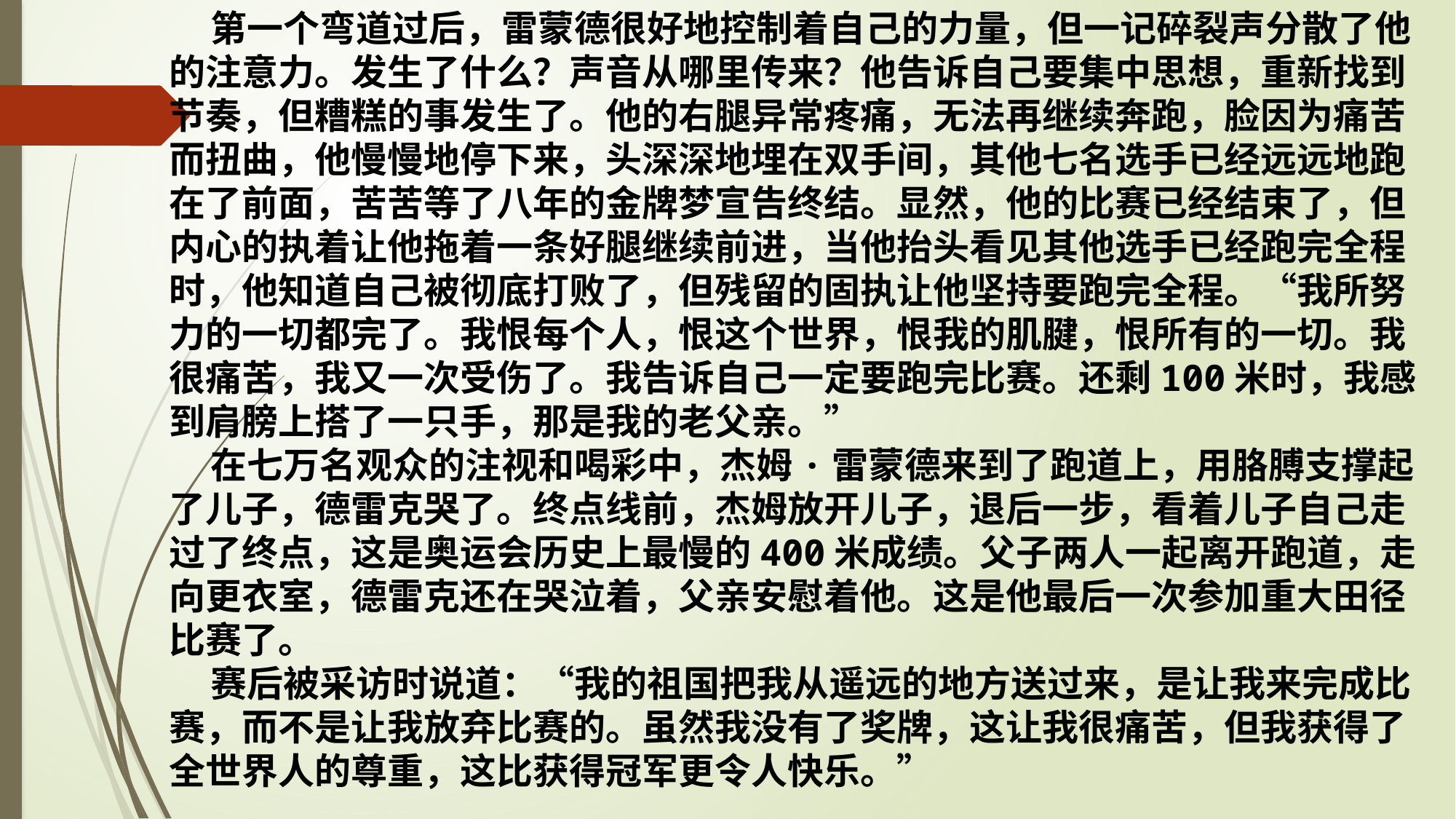

第一个弯道过后，雷蒙德很好地控制着自己的力量，但一记碎裂声分散了他的注意力。发生了什么？声音从哪里传来？他告诉自己要集中思想，重新找到节奏，但糟糕的事发生了。他的右腿异常疼痛，无法再继续奔跑，脸因为痛苦而扭曲，他慢慢地停下来，头深深地埋在双手间，其他七名选手已经远远地跑在了前面，苦苦等了八年的金牌梦宣告终结。显然，他的比赛已经结束了，但内心的执着让他拖着一条好腿继续前进，当他抬头看见其他选手已经跑完全程时，他知道自己被彻底打败了，但残留的固执让他坚持要跑完全程。“我所努力的一切都完了。我恨每个人，恨这个世界，恨我的肌腱，恨所有的一切。我很痛苦，我又一次受伤了。我告诉自己一定要跑完比赛。还剩100米时，我感到肩膀上搭了一只手，那是我的老父亲。”
    在七万名观众的注视和喝彩中，杰姆·雷蒙德来到了跑道上，用胳膊支撑起了儿子，德雷克哭了。终点线前，杰姆放开儿子，退后一步，看着儿子自己走过了终点，这是奥运会历史上最慢的400米成绩。父子两人一起离开跑道，走向更衣室，德雷克还在哭泣着，父亲安慰着他。这是他最后一次参加重大田径比赛了。
    赛后被采访时说道：“我的祖国把我从遥远的地方送过来，是让我来完成比赛，而不是让我放弃比赛的。虽然我没有了奖牌，这让我很痛苦，但我获得了全世界人的尊重，这比获得冠军更令人快乐。”